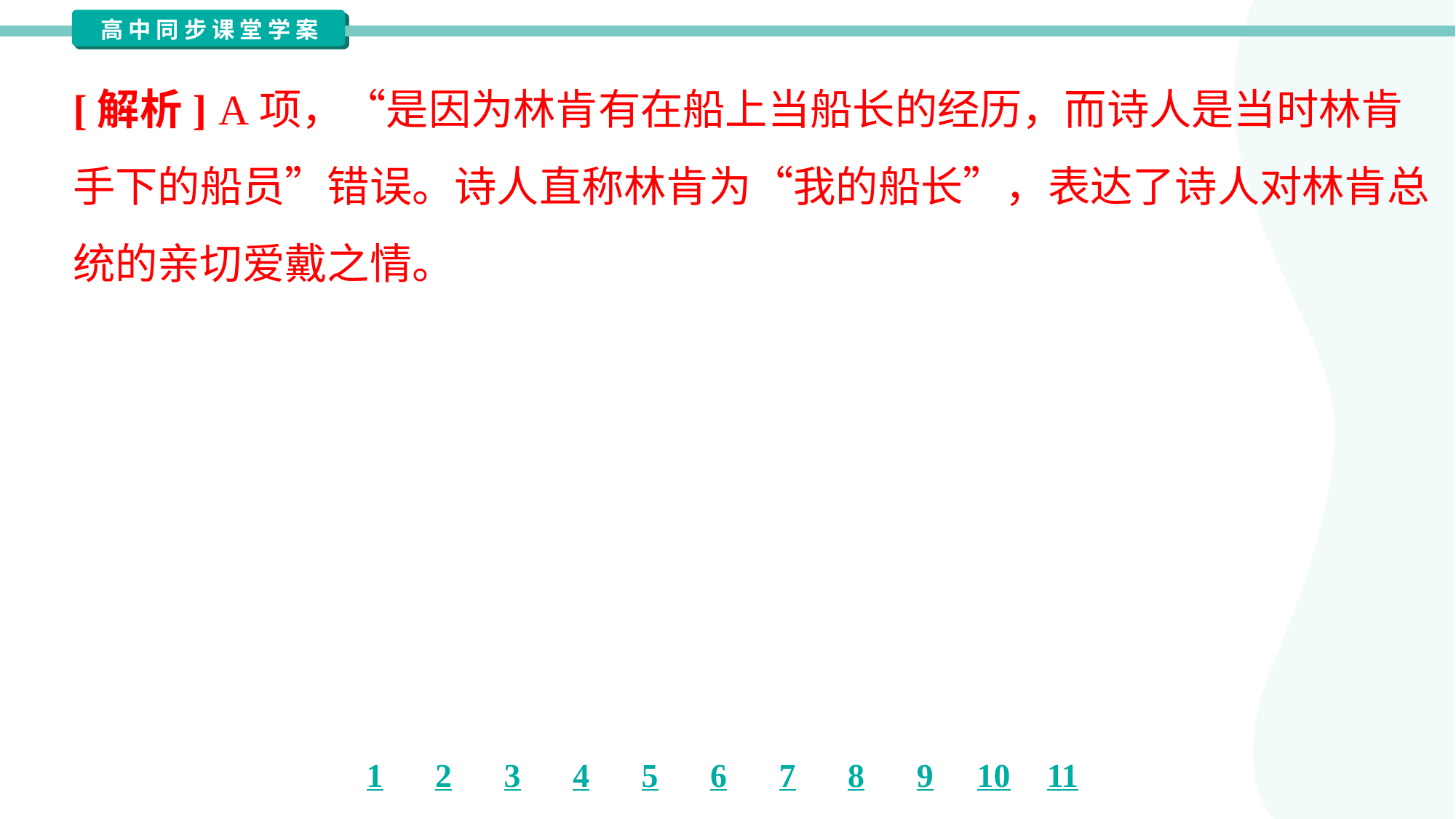

[解析] A项，“是因为林肯有在船上当船长的经历，而诗人是当时林肯
手下的船员”错误。诗人直称林肯为“我的船长”，表达了诗人对林肯总
统的亲切爱戴之情。